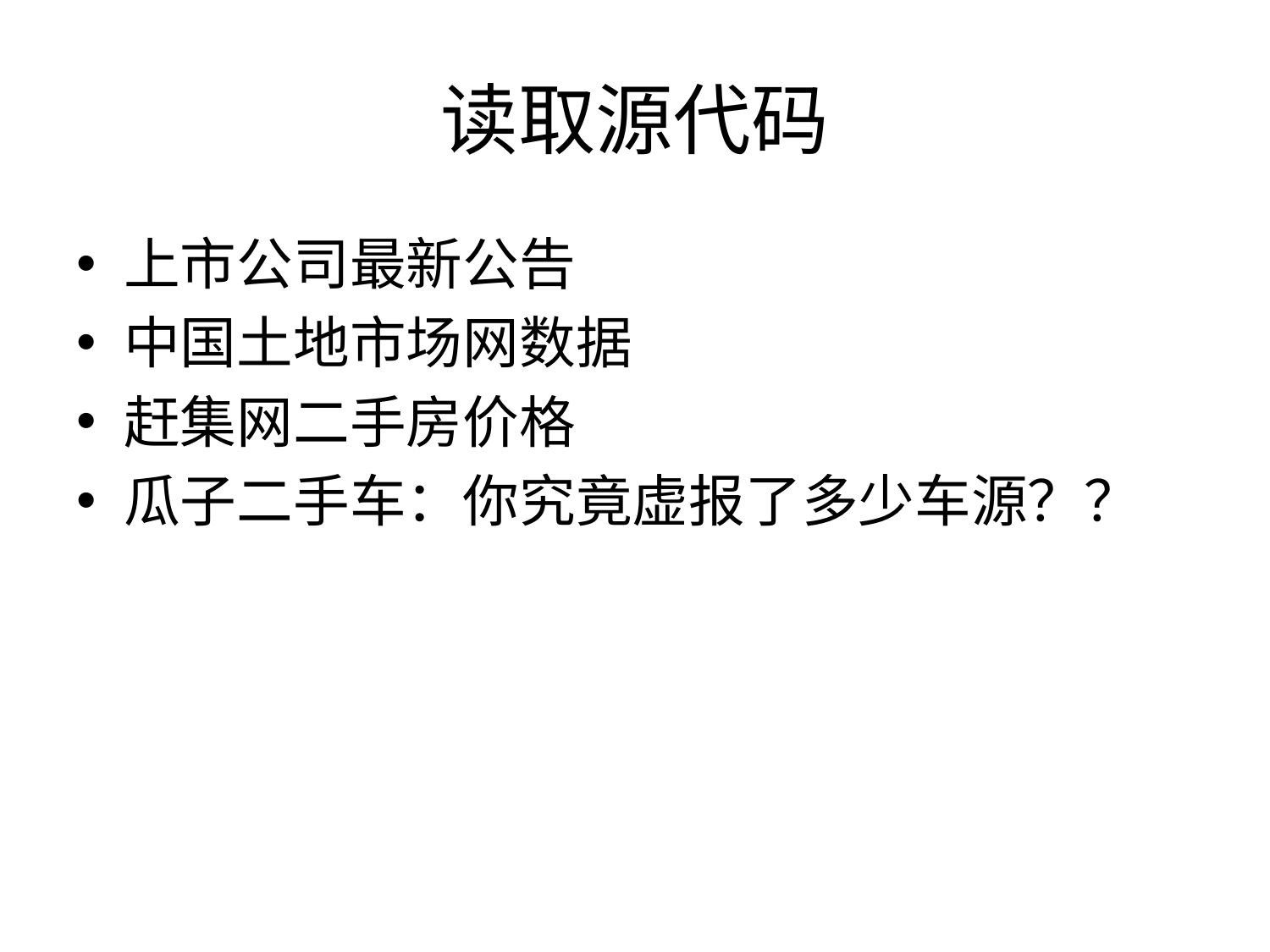

# 读取源代码
上市公司最新公告
中国土地市场网数据
赶集网二手房价格
瓜子二手车：你究竟虚报了多少车源？？